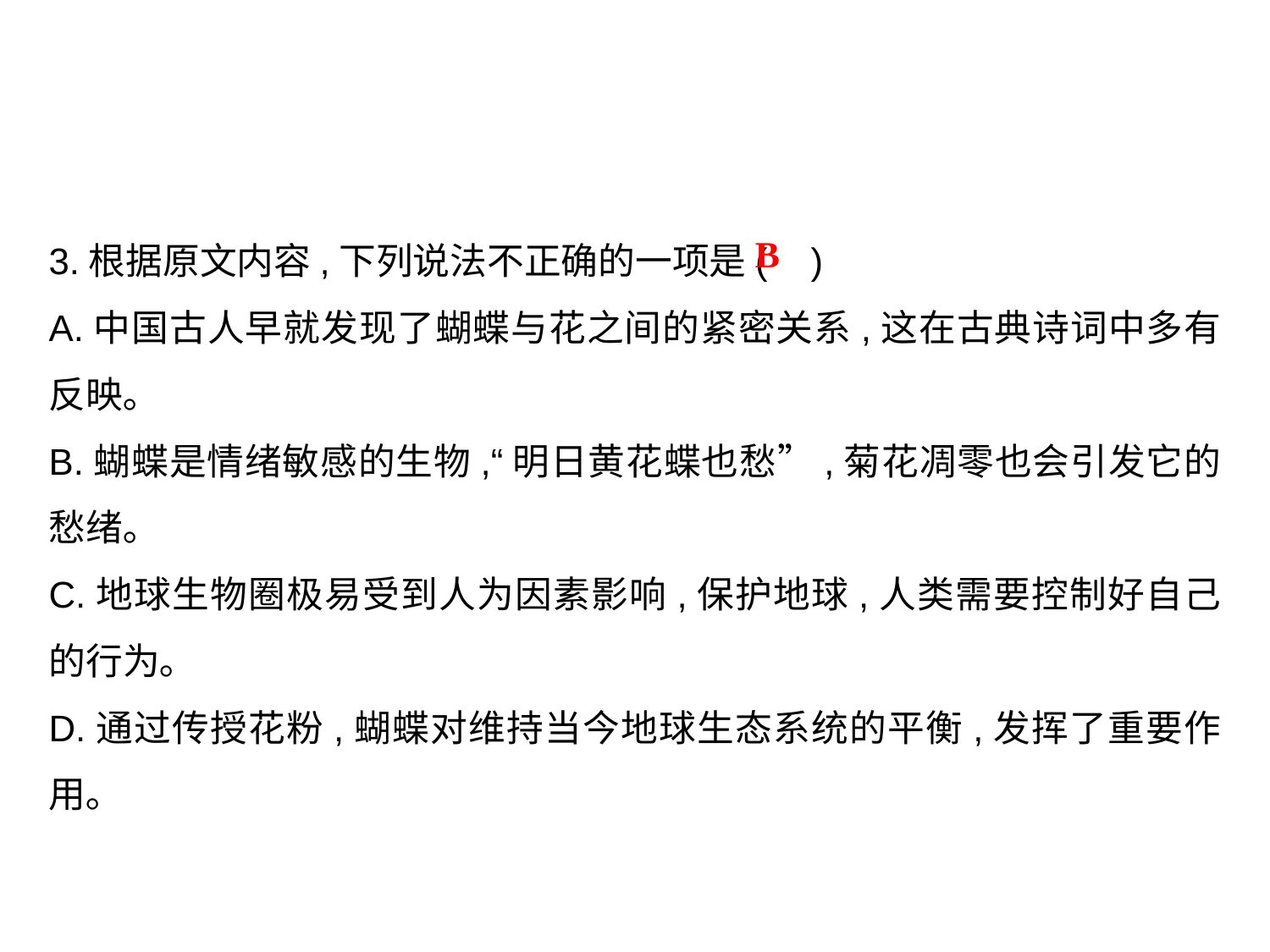

3.根据原文内容,下列说法不正确的一项是(	)
A.中国古人早就发现了蝴蝶与花之间的紧密关系,这在古典诗词中多有反映｡
B.蝴蝶是情绪敏感的生物,“明日黄花蝶也愁”,菊花凋零也会引发它的愁绪｡
C.地球生物圈极易受到人为因素影响,保护地球,人类需要控制好自己的行为｡
D.通过传授花粉,蝴蝶对维持当今地球生态系统的平衡,发挥了重要作用｡
B